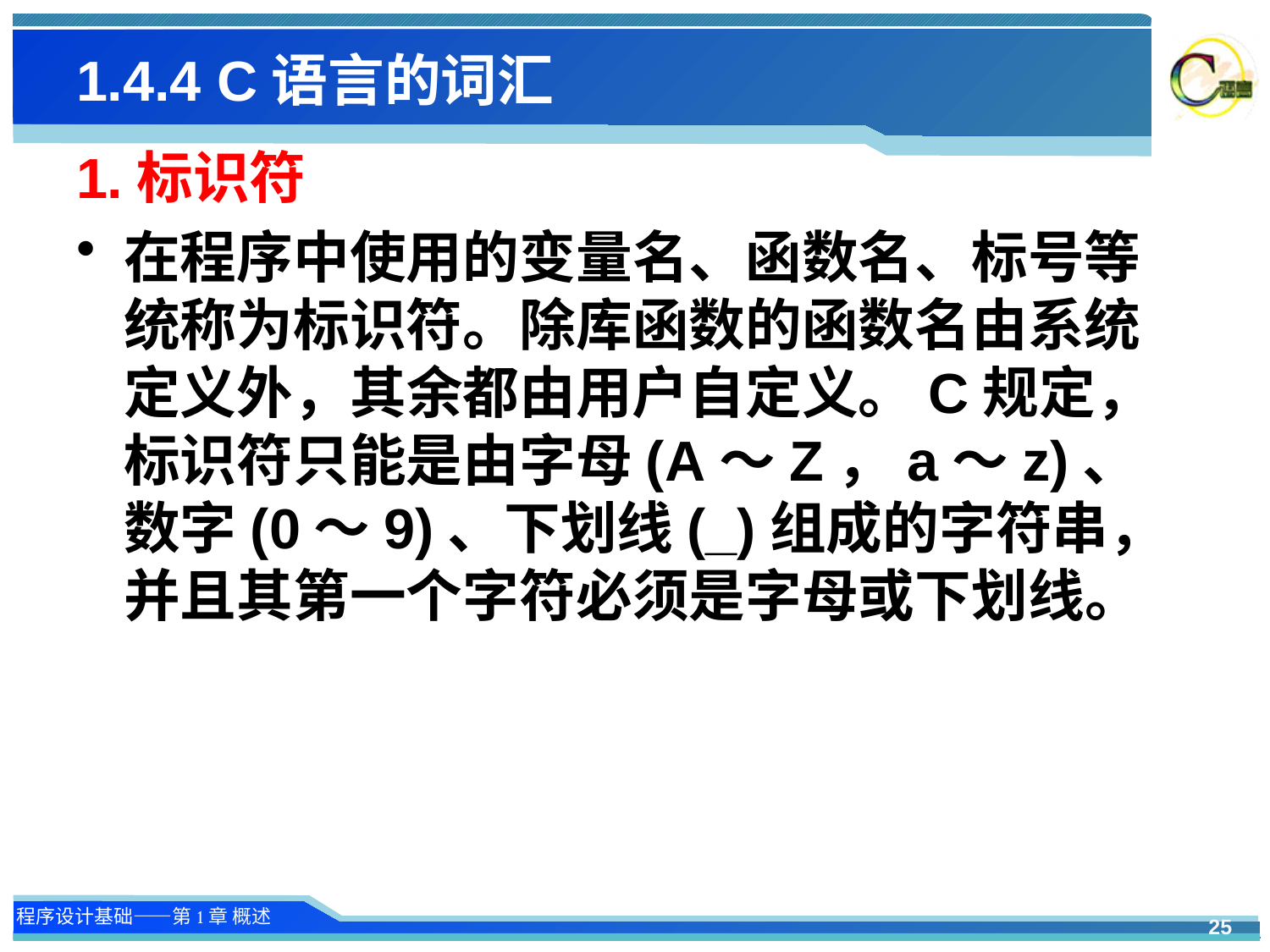

# 1.4.4 C语言的词汇
1.标识符
在程序中使用的变量名、函数名、标号等统称为标识符。除库函数的函数名由系统定义外，其余都由用户自定义。C规定，标识符只能是由字母(A～Z，a～z)、数字(0～9)、下划线(_)组成的字符串，并且其第一个字符必须是字母或下划线。
25